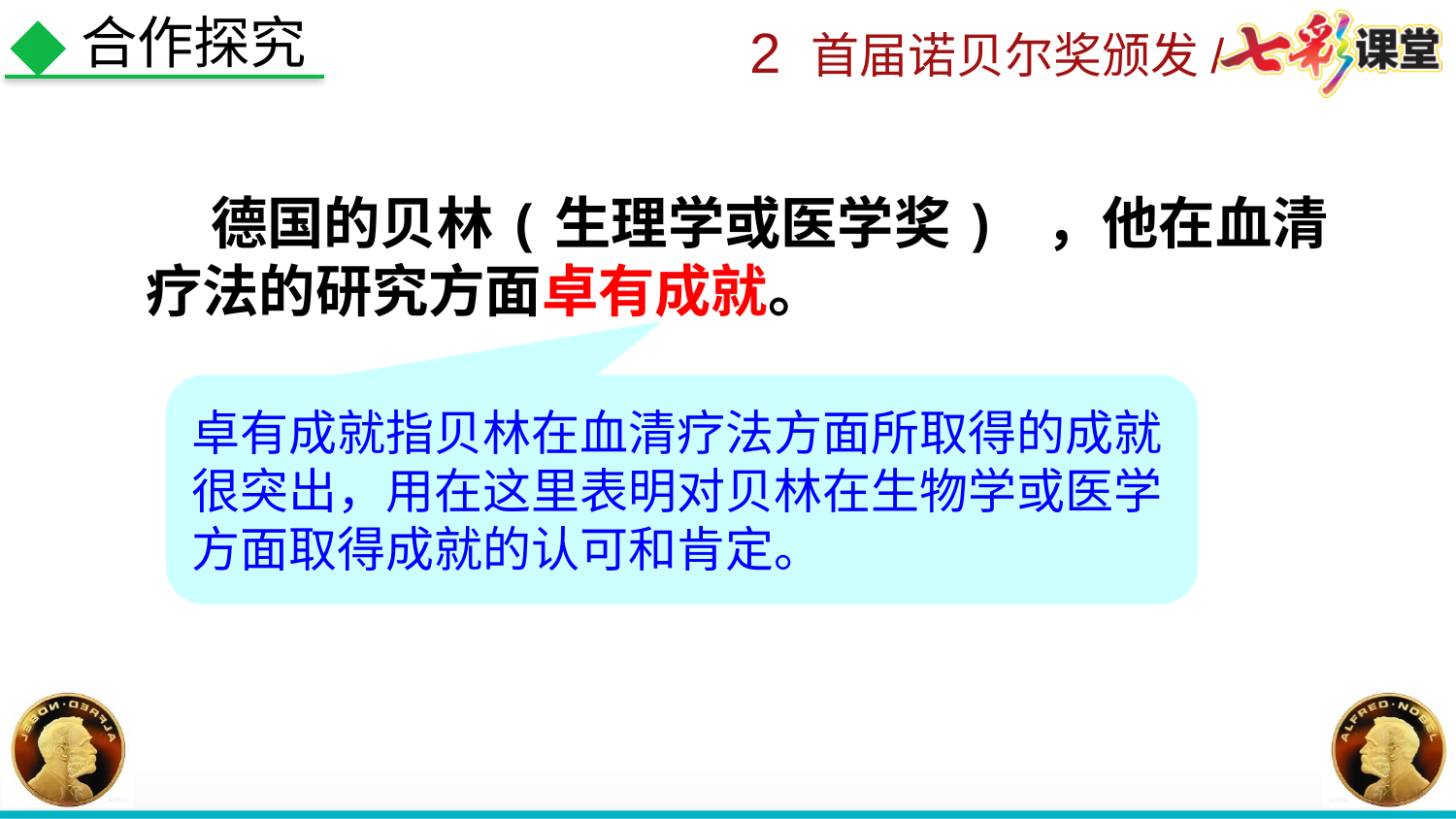

合作探究

    德国的贝林(生理学或医学奖) ，他在血清疗法的研究方面卓有成就。

卓有成就指贝林在血清疗法方面所取得的成就很突出，用在这里表明对贝林在生物学或医学方面取得成就的认可和肯定。